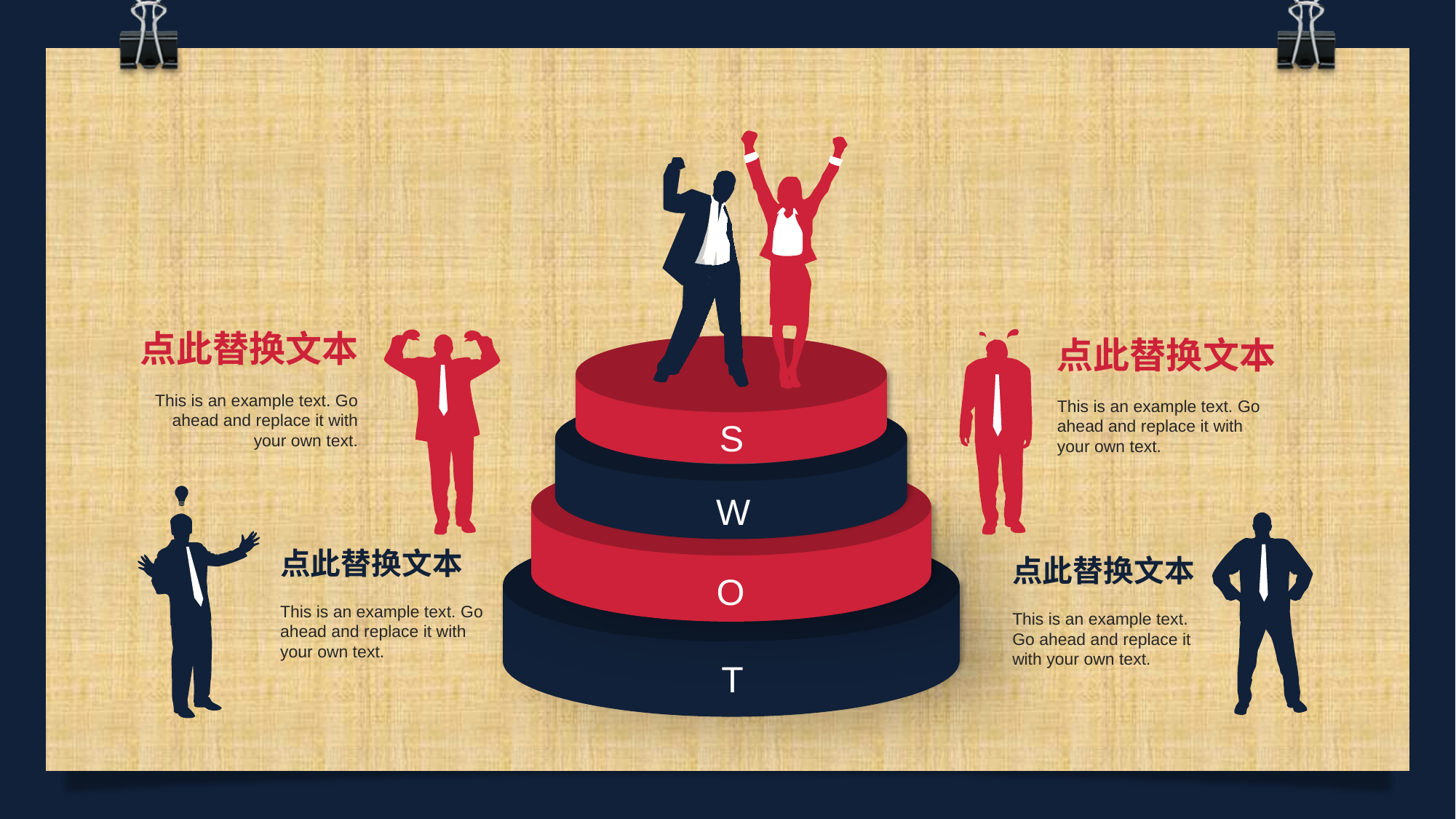

点此替换文本

This is an example text. Go ahead and replace it with your own text.
点此替换文本

This is an example text. Go ahead and replace it with your own text.

S

W

点此替换文本

This is an example text. Go ahead and replace it with your own text.
点此替换文本

This is an example text. Go ahead and replace it with your own text.
O
T